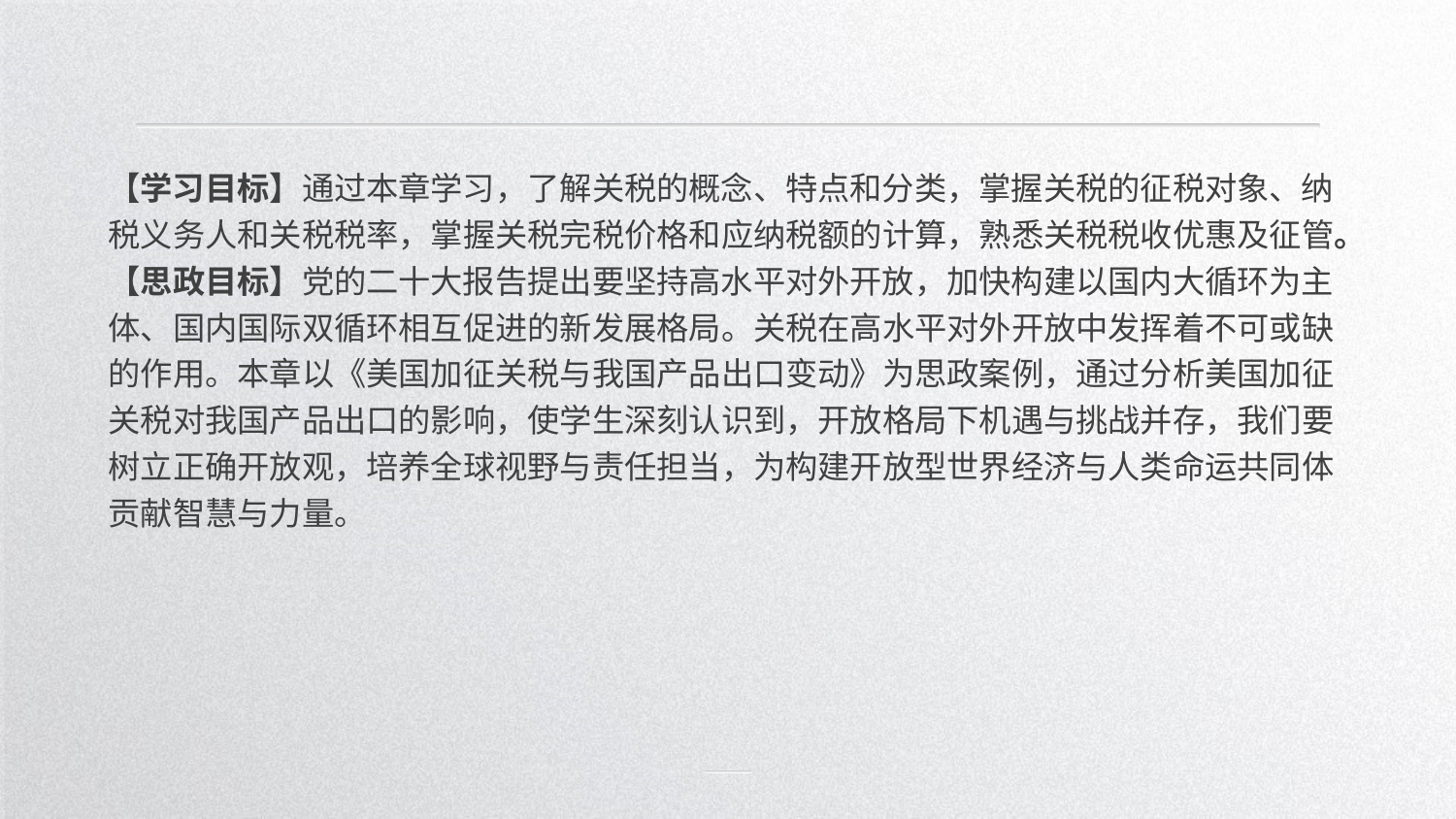

【学习目标】通过本章学习，了解关税的概念、特点和分类，掌握关税的征税对象、纳税义务人和关税税率，掌握关税完税价格和应纳税额的计算，熟悉关税税收优惠及征管。【思政目标】党的二十大报告提出要坚持高水平对外开放，加快构建以国内大循环为主体、国内国际双循环相互促进的新发展格局。关税在高水平对外开放中发挥着不可或缺的作用。本章以《美国加征关税与我国产品出口变动》为思政案例，通过分析美国加征关税对我国产品出口的影响，使学生深刻认识到，开放格局下机遇与挑战并存，我们要树立正确开放观，培养全球视野与责任担当，为构建开放型世界经济与人类命运共同体贡献智慧与力量。